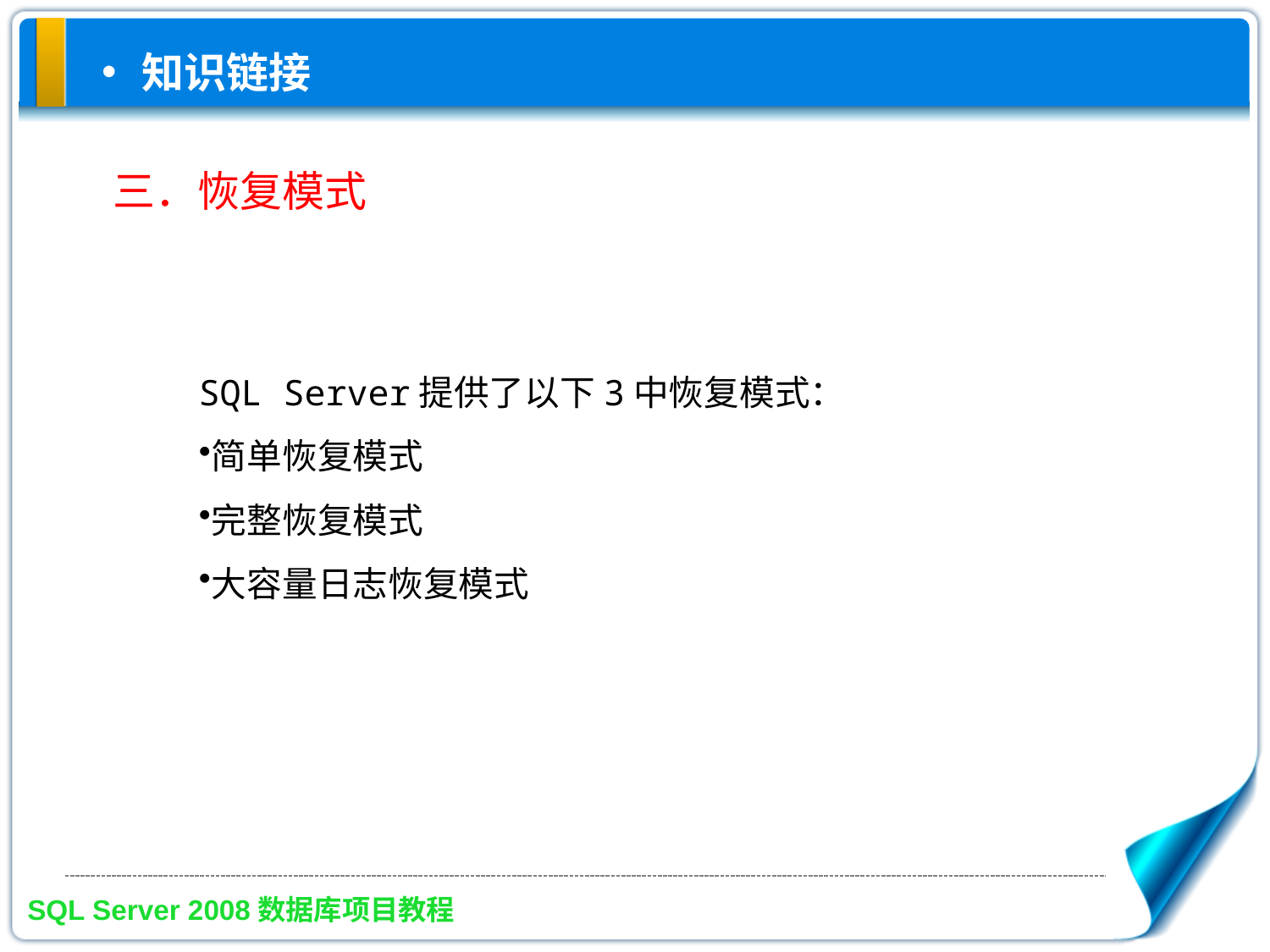

知识链接
三．恢复模式
SQL Server提供了以下3中恢复模式：
简单恢复模式
完整恢复模式
大容量日志恢复模式